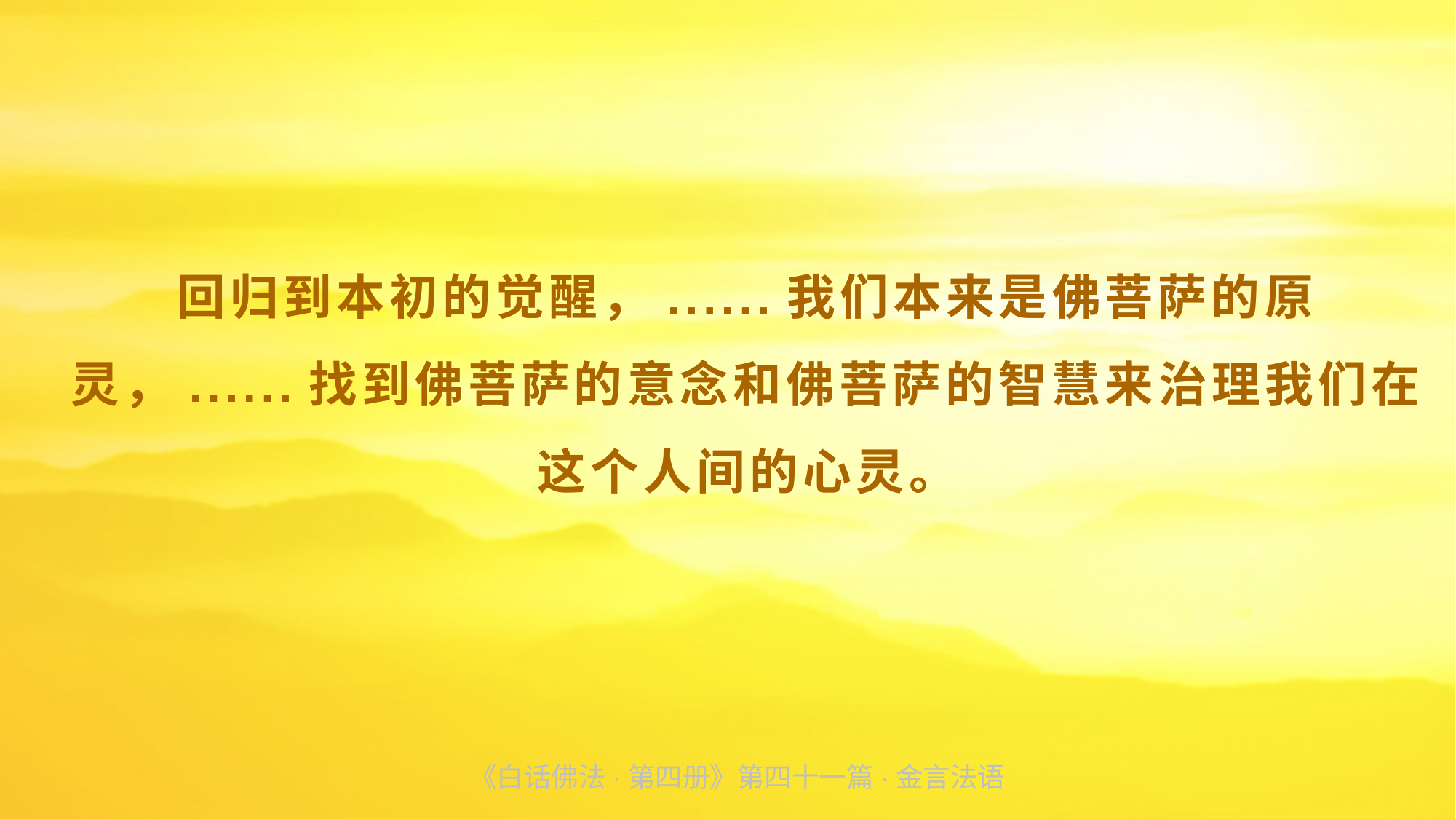

回归到本初的觉醒，......我们本来是佛菩萨的原灵，......找到佛菩萨的意念和佛菩萨的智慧来治理我们在这个人间的心灵。
  《白话佛法·第四册》第四十一篇·金言法语